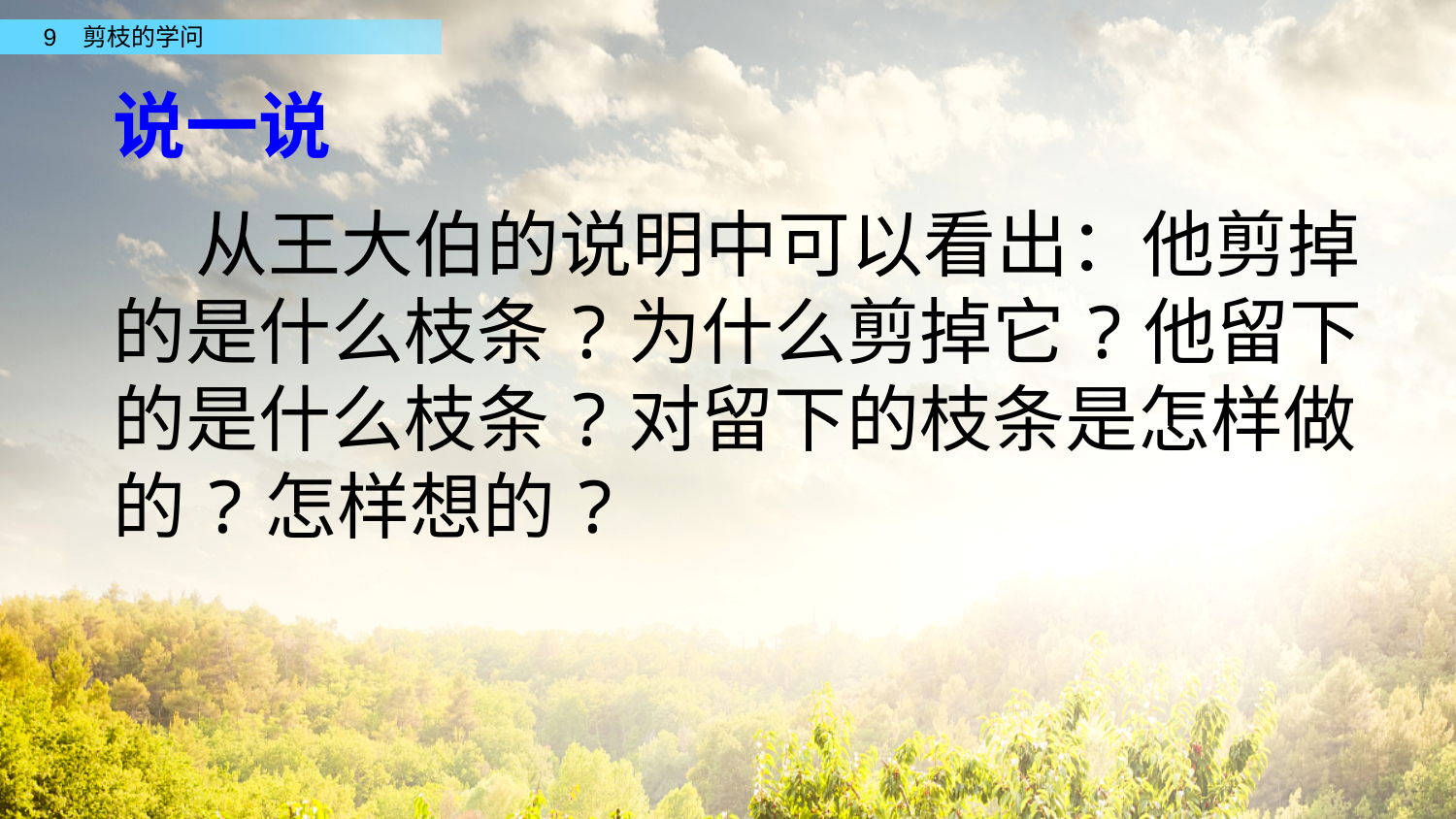

说一说
    从王大伯的说明中可以看出：他剪掉的是什么枝条?为什么剪掉它?他留下的是什么枝条?对留下的枝条是怎样做的?怎样想的?